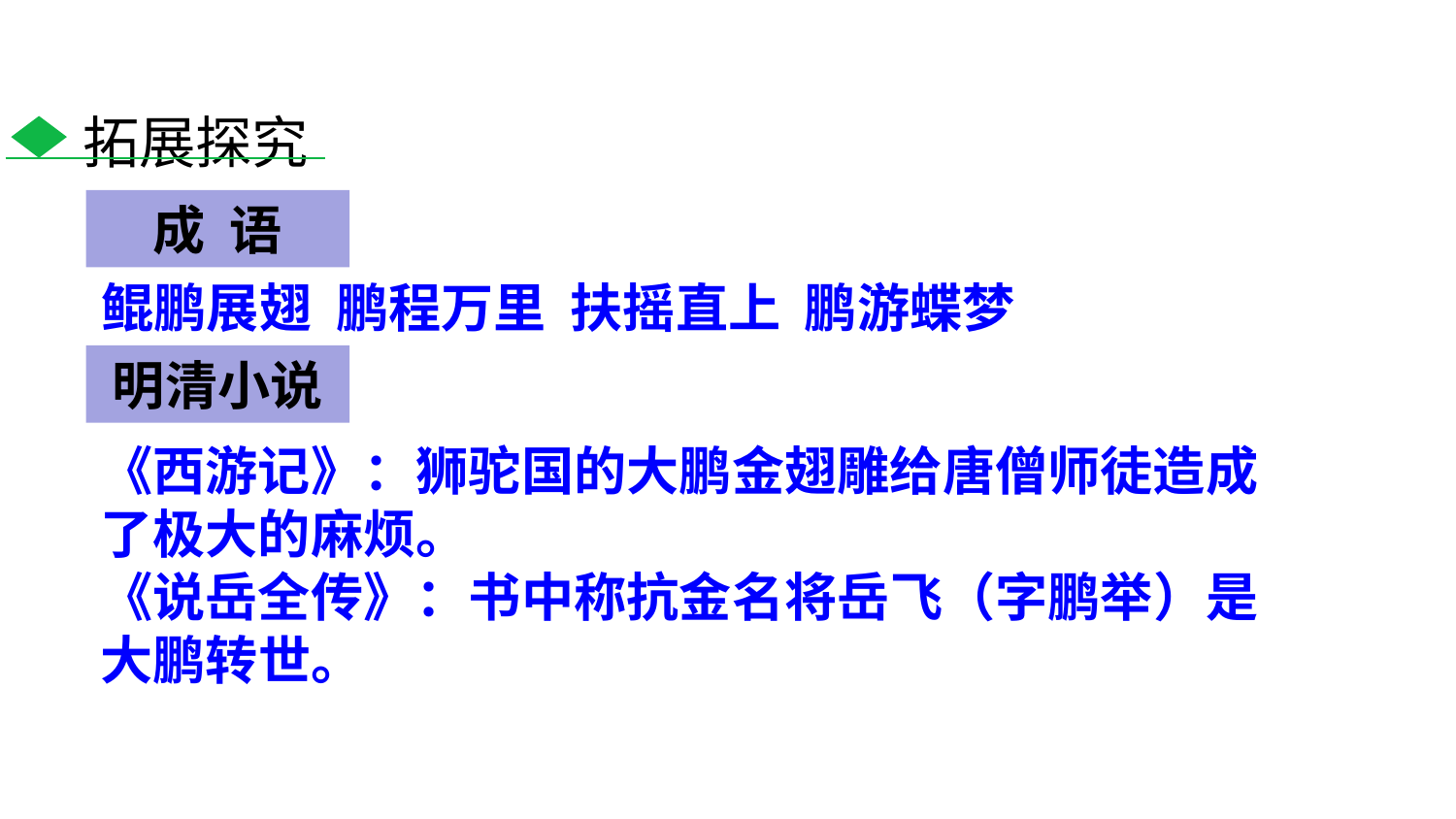

拓展探究

成  语
鲲鹏展翅  鹏程万里  扶摇直上  鹏游蝶梦
明清小说
《西游记》：狮驼国的大鹏金翅雕给唐僧师徒造成了极大的麻烦。
《说岳全传》：书中称抗金名将岳飞（字鹏举）是大鹏转世。